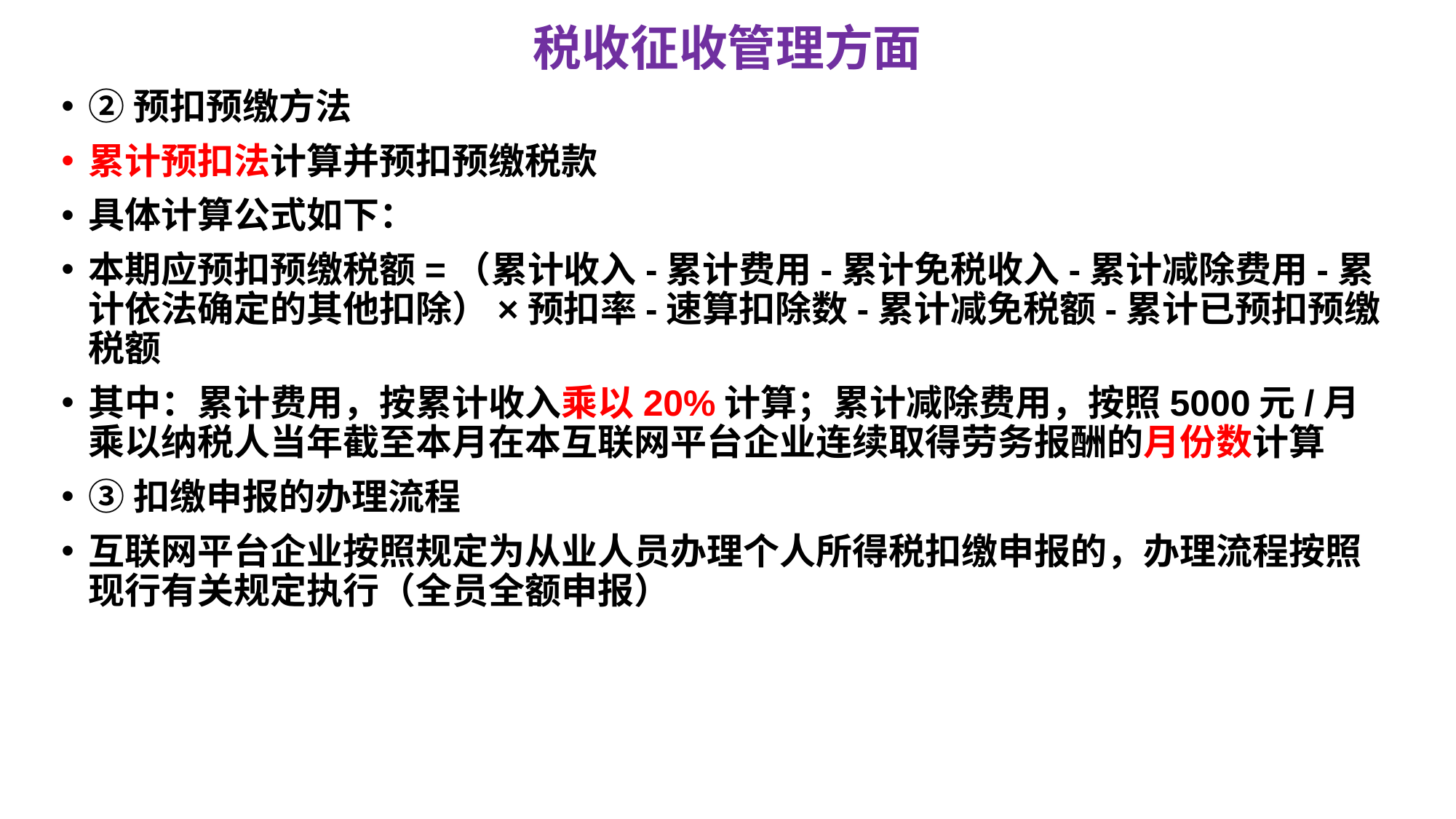

# 税收征收管理方面
②预扣预缴方法
累计预扣法计算并预扣预缴税款
具体计算公式如下：
本期应预扣预缴税额=（累计收入-累计费用-累计免税收入-累计减除费用-累计依法确定的其他扣除）×预扣率-速算扣除数-累计减免税额-累计已预扣预缴税额
其中：累计费用，按累计收入乘以20%计算；累计减除费用，按照5000元/月乘以纳税人当年截至本月在本互联网平台企业连续取得劳务报酬的月份数计算
③扣缴申报的办理流程
互联网平台企业按照规定为从业人员办理个人所得税扣缴申报的，办理流程按照现行有关规定执行（全员全额申报）